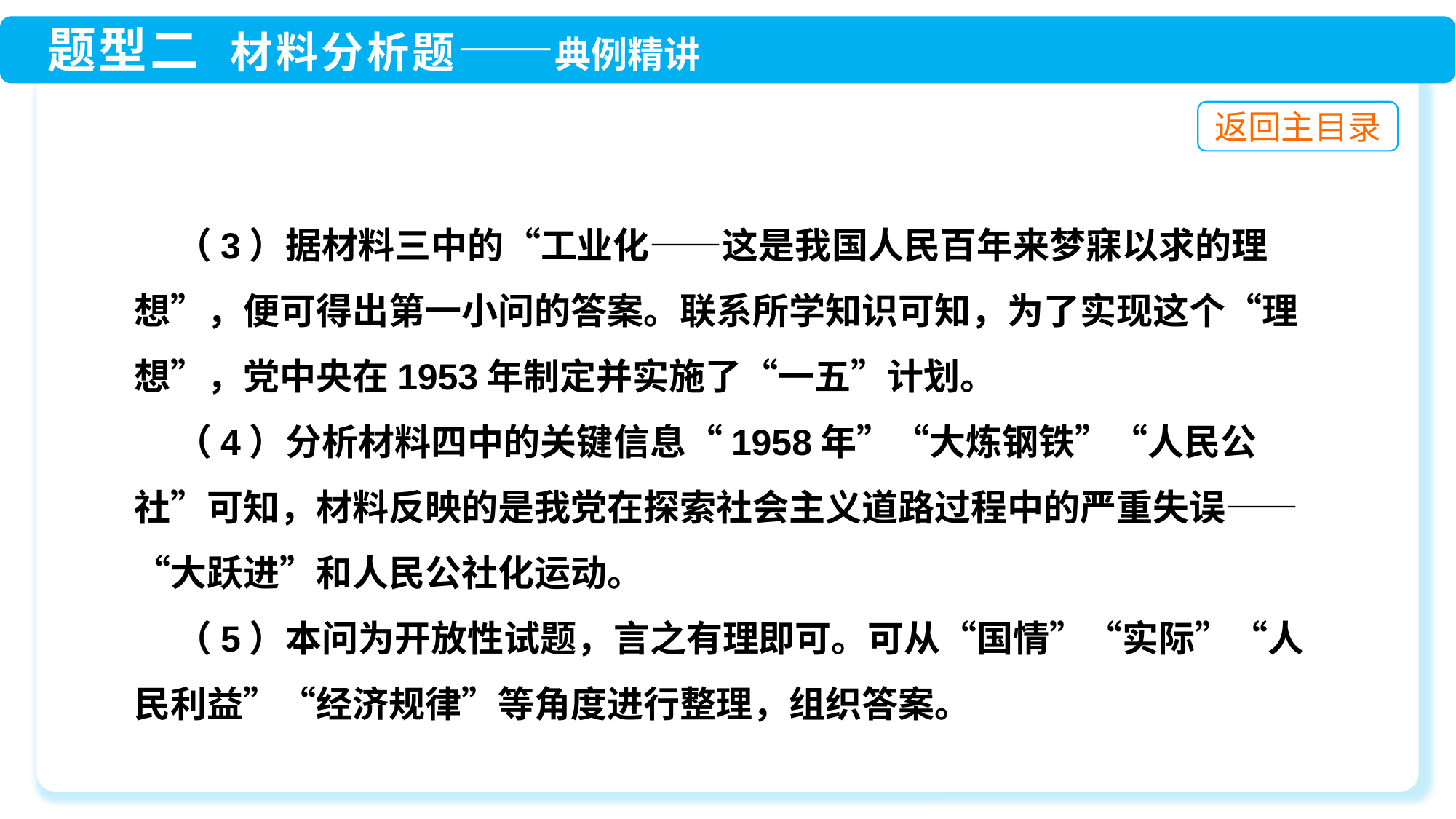

（3）据材料三中的“工业化——这是我国人民百年来梦寐以求的理想”，便可得出第一小问的答案。联系所学知识可知，为了实现这个“理想”，党中央在1953年制定并实施了“一五”计划。
    （4）分析材料四中的关键信息“1958年”“大炼钢铁”“人民公社”可知，材料反映的是我党在探索社会主义道路过程中的严重失误——“大跃进”和人民公社化运动。
    （5）本问为开放性试题，言之有理即可。可从“国情”“实际”“人民利益”“经济规律”等角度进行整理，组织答案。